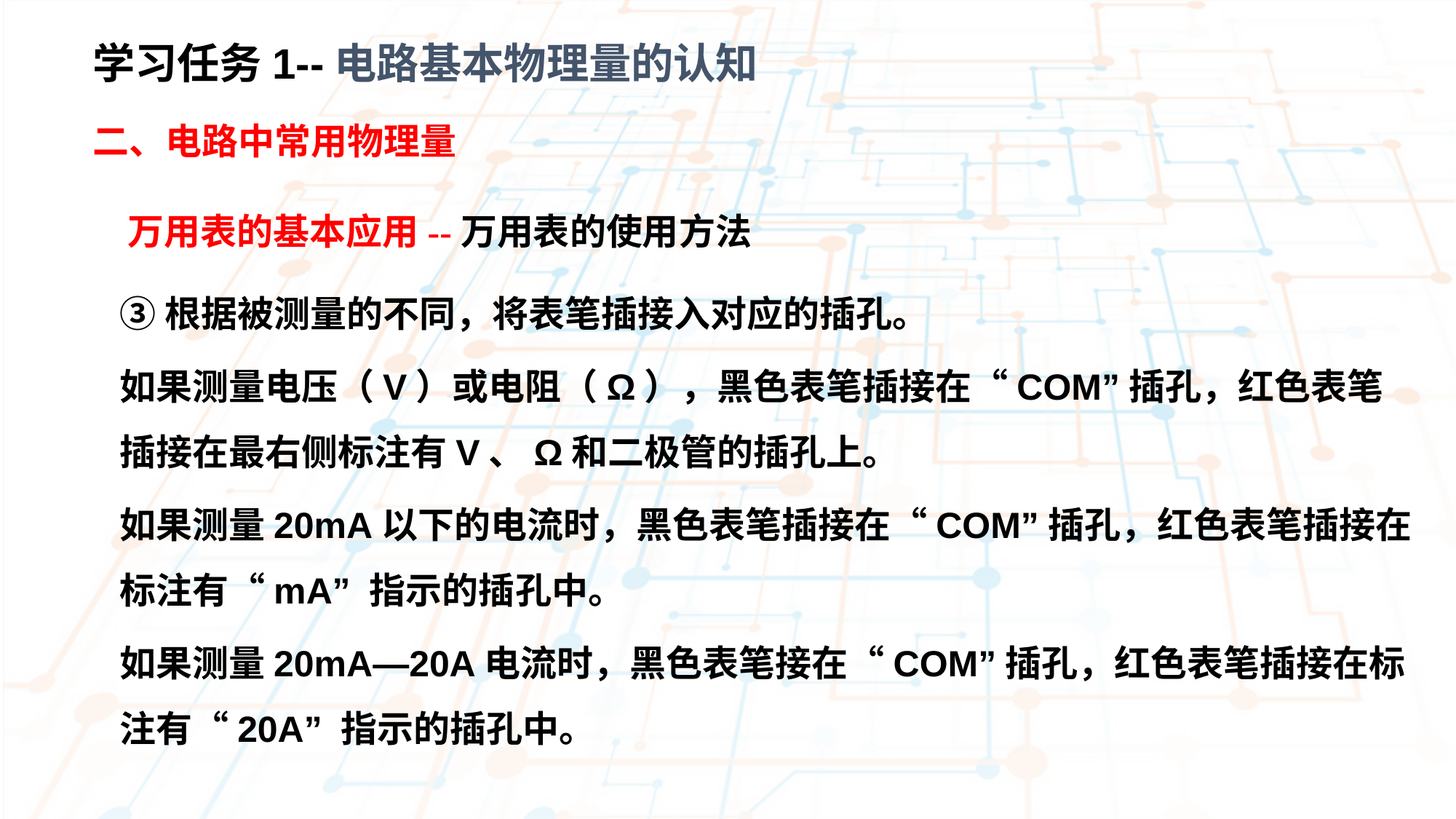

学习任务1--电路基本物理量的认知
二、电路中常用物理量

 万用表的基本应用--万用表的使用方法

③根据被测量的不同，将表笔插接入对应的插孔。
如果测量电压（V）或电阻（Ω），黑色表笔插接在“COM”插孔，红色表笔插接在最右侧标注有V、Ω和二极管的插孔上。
如果测量20mA以下的电流时，黑色表笔插接在“COM”插孔，红色表笔插接在标注有“mA” 指示的插孔中。
如果测量20mA—20A电流时，黑色表笔接在“COM”插孔，红色表笔插接在标注有“20A” 指示的插孔中。